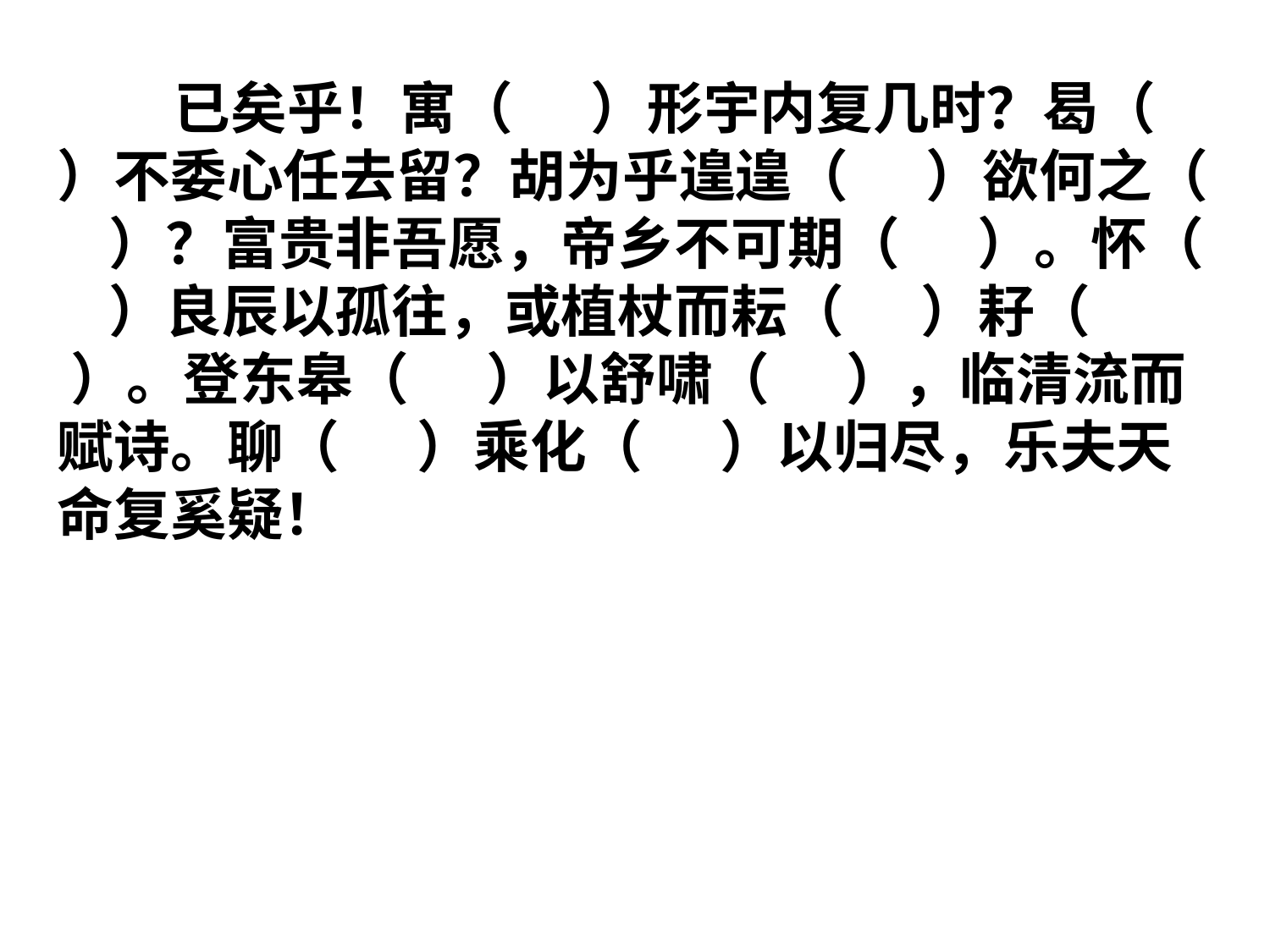

已矣乎！寓（      ）形宇内复几时？曷（      ）不委心任去留？胡为乎遑遑（      ）欲何之（      ）？富贵非吾愿，帝乡不可期（      ）。怀（      ）良辰以孤往，或植杖而耘（      ）耔（      ）。登东皋（      ）以舒啸（      ），临清流而赋诗。聊（      ）乘化（      ）以归尽，乐夫天命复奚疑！